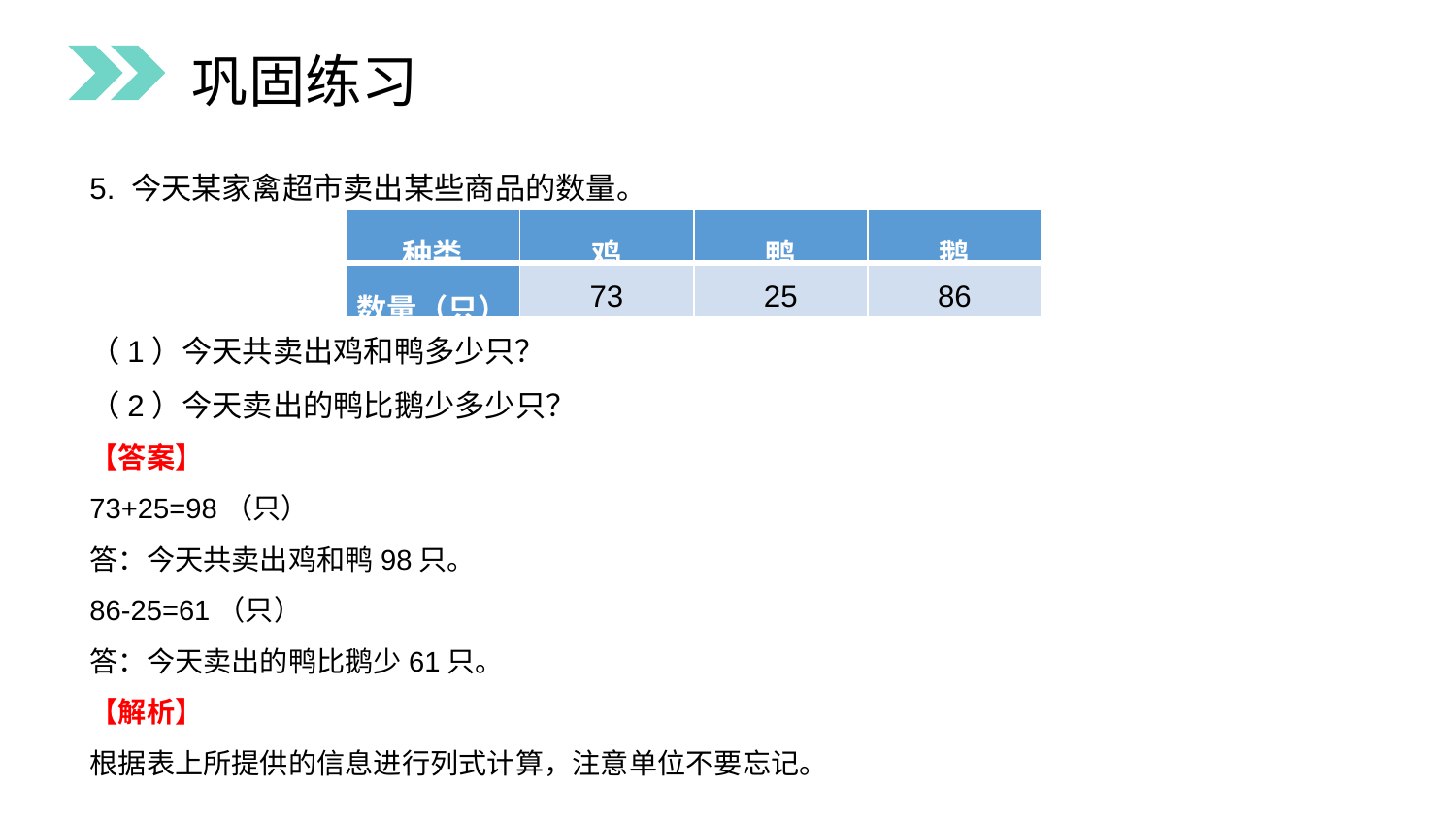

巩固练习
5. 今天某家禽超市卖出某些商品的数量。

（1）今天共卖出鸡和鸭多少只？
（2）今天卖出的鸭比鹅少多少只？

| 种类 | 鸡 | 鸭 | 鹅 |
| --- | --- | --- | --- |
| 数量（只） | 73 | 25 | 86 |
【答案】
73+25=98（只）
答：今天共卖出鸡和鸭98只。
86-25=61（只）
答：今天卖出的鸭比鹅少61只。
【解析】
根据表上所提供的信息进行列式计算，注意单位不要忘记。